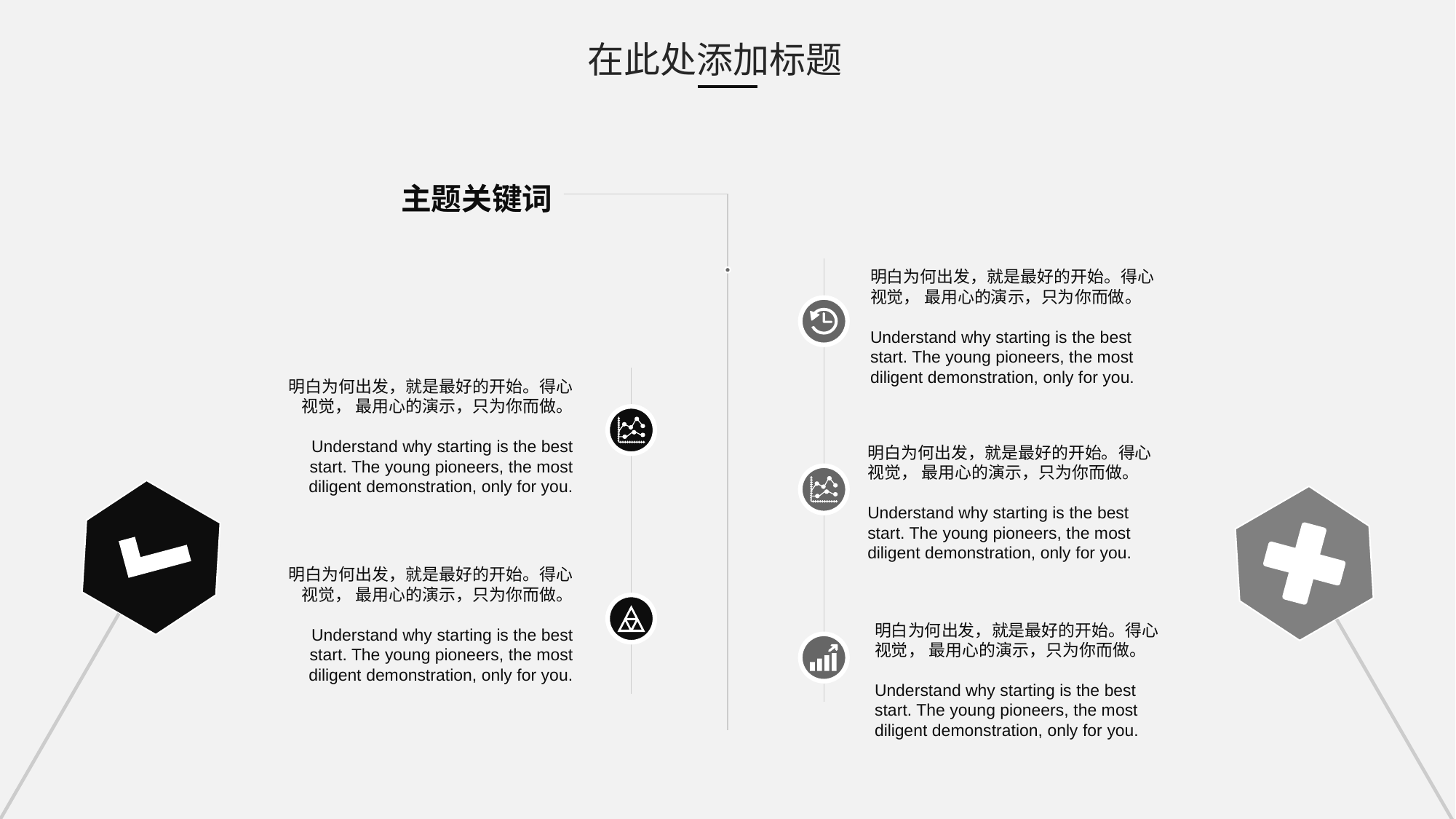

在此处添加标题
主题关键词

明白为何出发，就是最好的开始。得心视觉， 最用心的演示，只为你而做。

Understand why starting is the best start. The young pioneers, the most diligent demonstration, only for you.
明白为何出发，就是最好的开始。得心视觉， 最用心的演示，只为你而做。

Understand why starting is the best start. The young pioneers, the most diligent demonstration, only for you.
明白为何出发，就是最好的开始。得心视觉， 最用心的演示，只为你而做。

Understand why starting is the best start. The young pioneers, the most diligent demonstration, only for you.
明白为何出发，就是最好的开始。得心视觉， 最用心的演示，只为你而做。

Understand why starting is the best start. The young pioneers, the most diligent demonstration, only for you.
明白为何出发，就是最好的开始。得心视觉， 最用心的演示，只为你而做。

Understand why starting is the best start. The young pioneers, the most diligent demonstration, only for you.